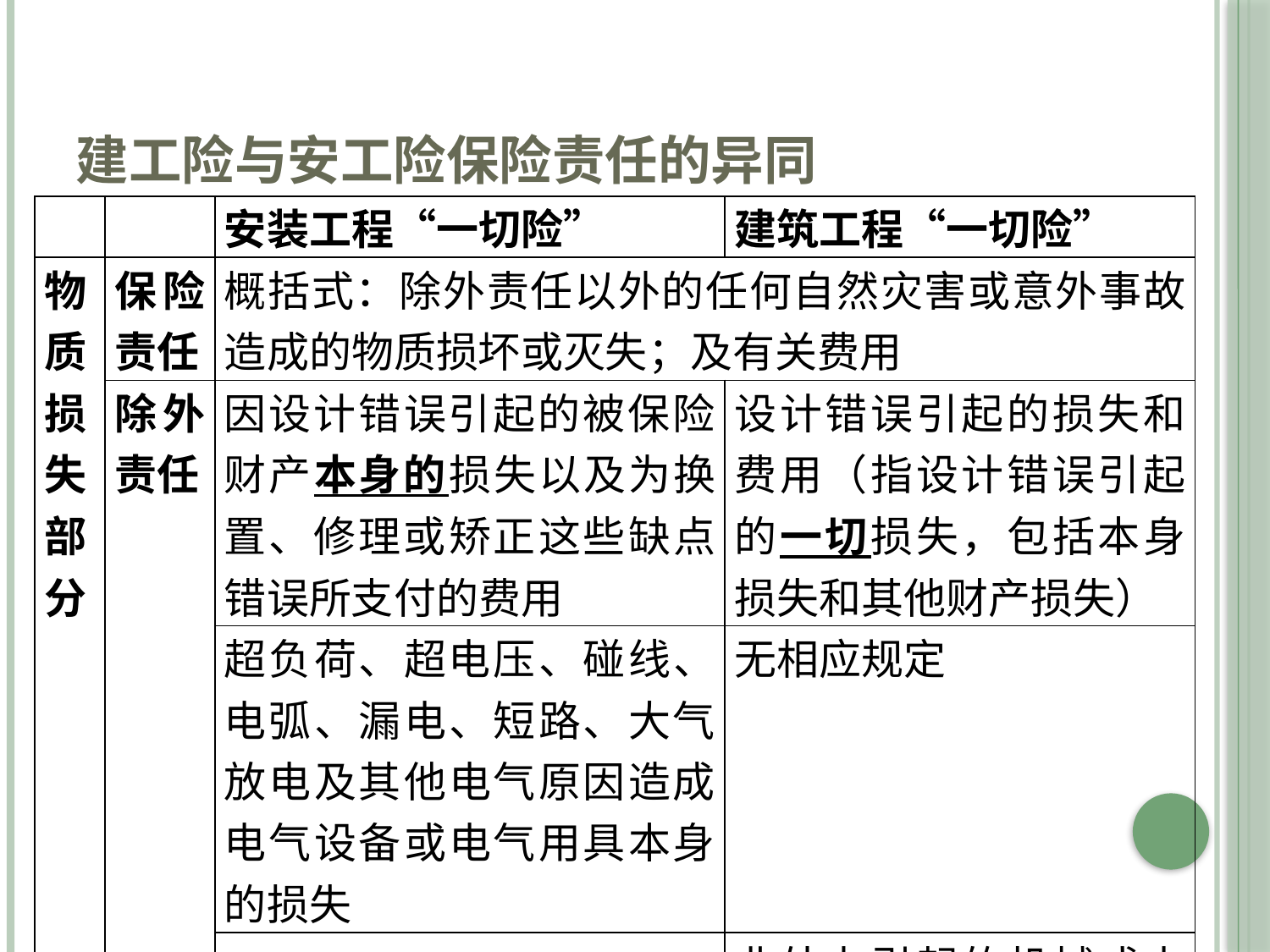

# 建工险与安工险保险责任的异同
|  |  | 安装工程“一切险” | 建筑工程“一切险” |
| --- | --- | --- | --- |
| 物质损失部分 | 保险责任 | 概括式：除外责任以外的任何自然灾害或意外事故造成的物质损坏或灭失；及有关费用 |  |
|  | 除外责任 | 因设计错误引起的被保险财产本身的损失以及为换置、修理或矫正这些缺点错误所支付的费用 | 设计错误引起的损失和费用（指设计错误引起的一切损失，包括本身损失和其他财产损失） |
|  |  | 超负荷、超电压、碰线、电弧、漏电、短路、大气放电及其他电气原因造成电气设备或电气用具本身的损失 | 无相应规定 |
|  |  | 无相应规定 | 非外力引起的机械或电气装置的本身损失 |